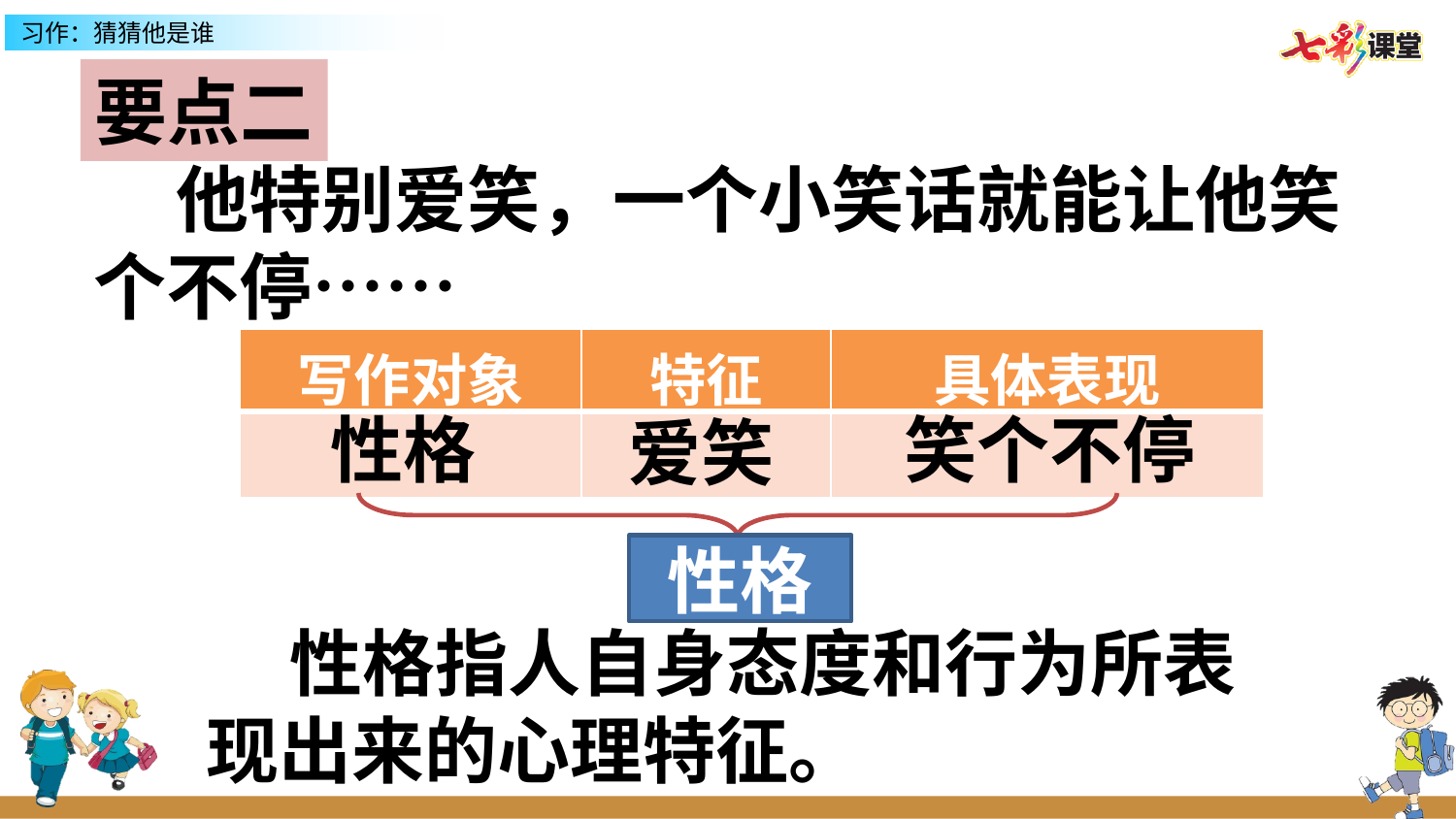

要点二

    他特别爱笑，一个小笑话就能让他笑个不停……
| 写作对象 | 特征 | 具体表现 |
| --- | --- | --- |
|  |  |  |
性格
笑个不停
爱笑
性格
    性格指人自身态度和行为所表现出来的心理特征。